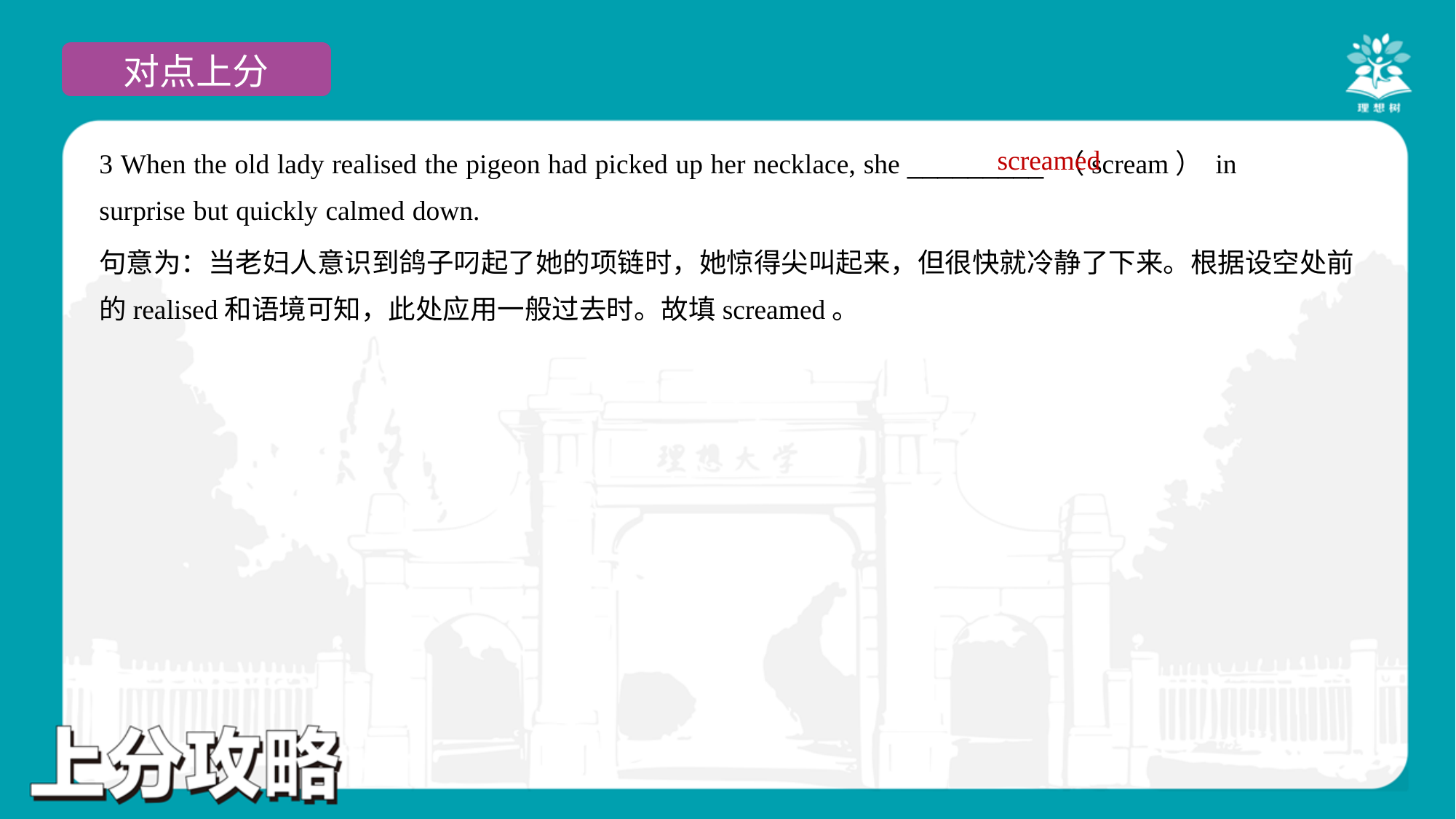

screamed
3 When the old lady realised the pigeon had picked up her necklace, she _________ （scream） in
surprise but quickly calmed down.
句意为：当老妇人意识到鸽子叼起了她的项链时，她惊得尖叫起来，但很快就冷静了下来。根据设空处前
的realised和语境可知，此处应用一般过去时。故填screamed。